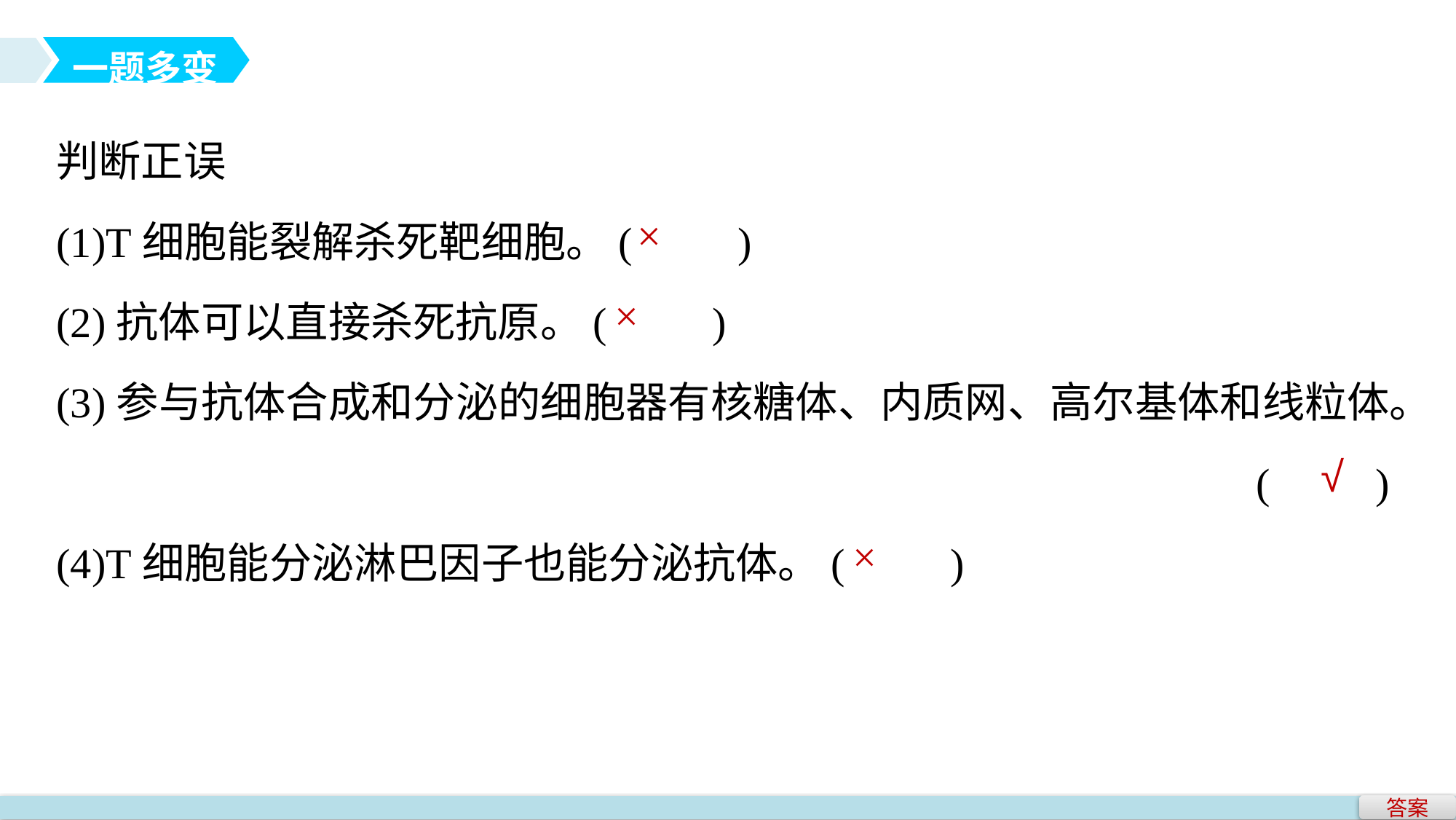

一题多变

判断正误
(1)T细胞能裂解杀死靶细胞。(　　)
(2)抗体可以直接杀死抗原。(　　)
(3)参与抗体合成和分泌的细胞器有核糖体、内质网、高尔基体和线粒体。
(　　)
(4)T细胞能分泌淋巴因子也能分泌抗体。(　　)
×
×
√
×
答案